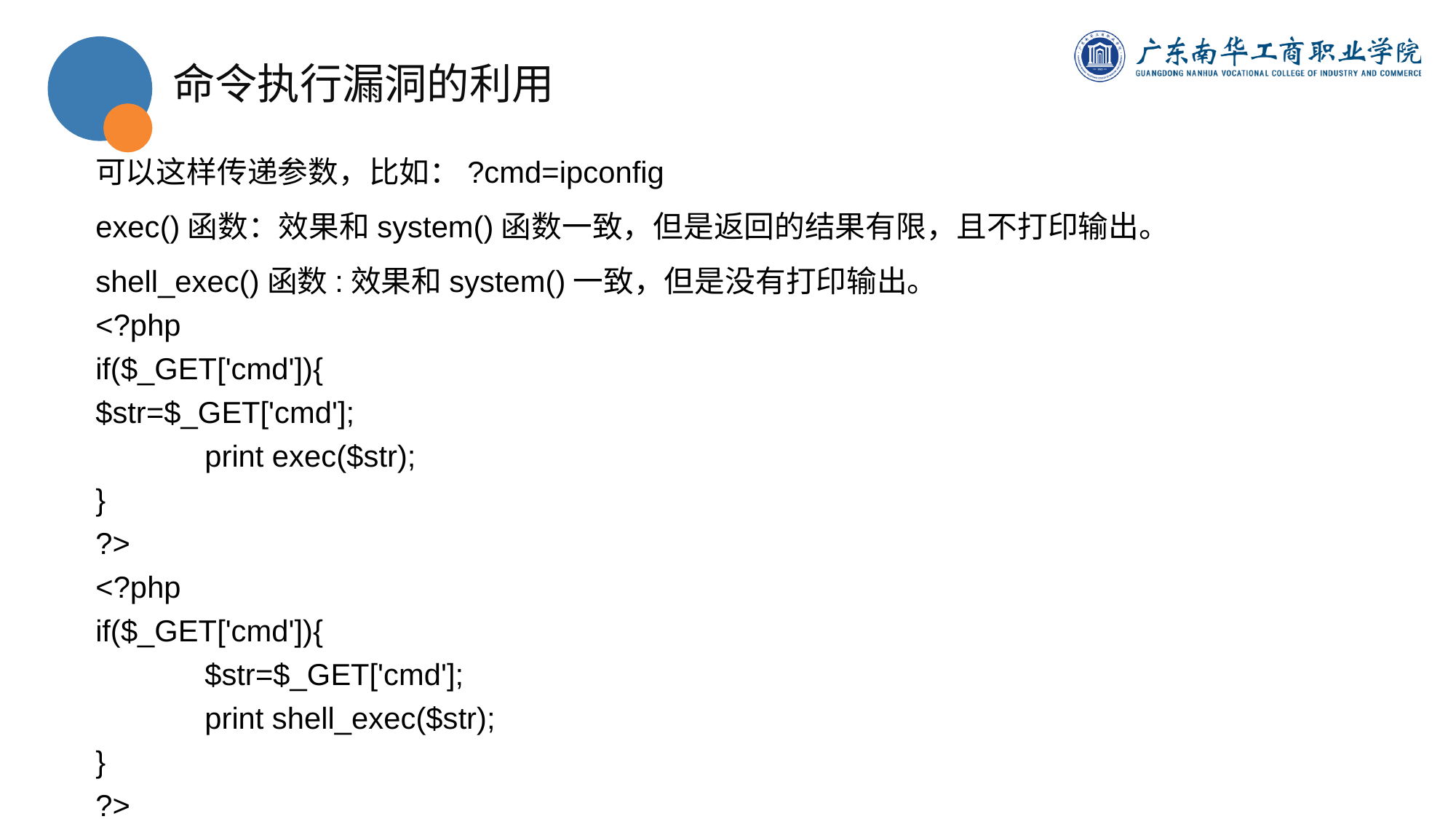

命令执行漏洞的利用

可以这样传递参数，比如：?cmd=ipconfig
exec()函数：效果和system()函数一致，但是返回的结果有限，且不打印输出。
shell_exec()函数:效果和system()一致，但是没有打印输出。
<?php
if($_GET['cmd']){
$str=$_GET['cmd'];
	print exec($str);
}
?>
<?php
if($_GET['cmd']){
	$str=$_GET['cmd'];
	print shell_exec($str);
}
?>